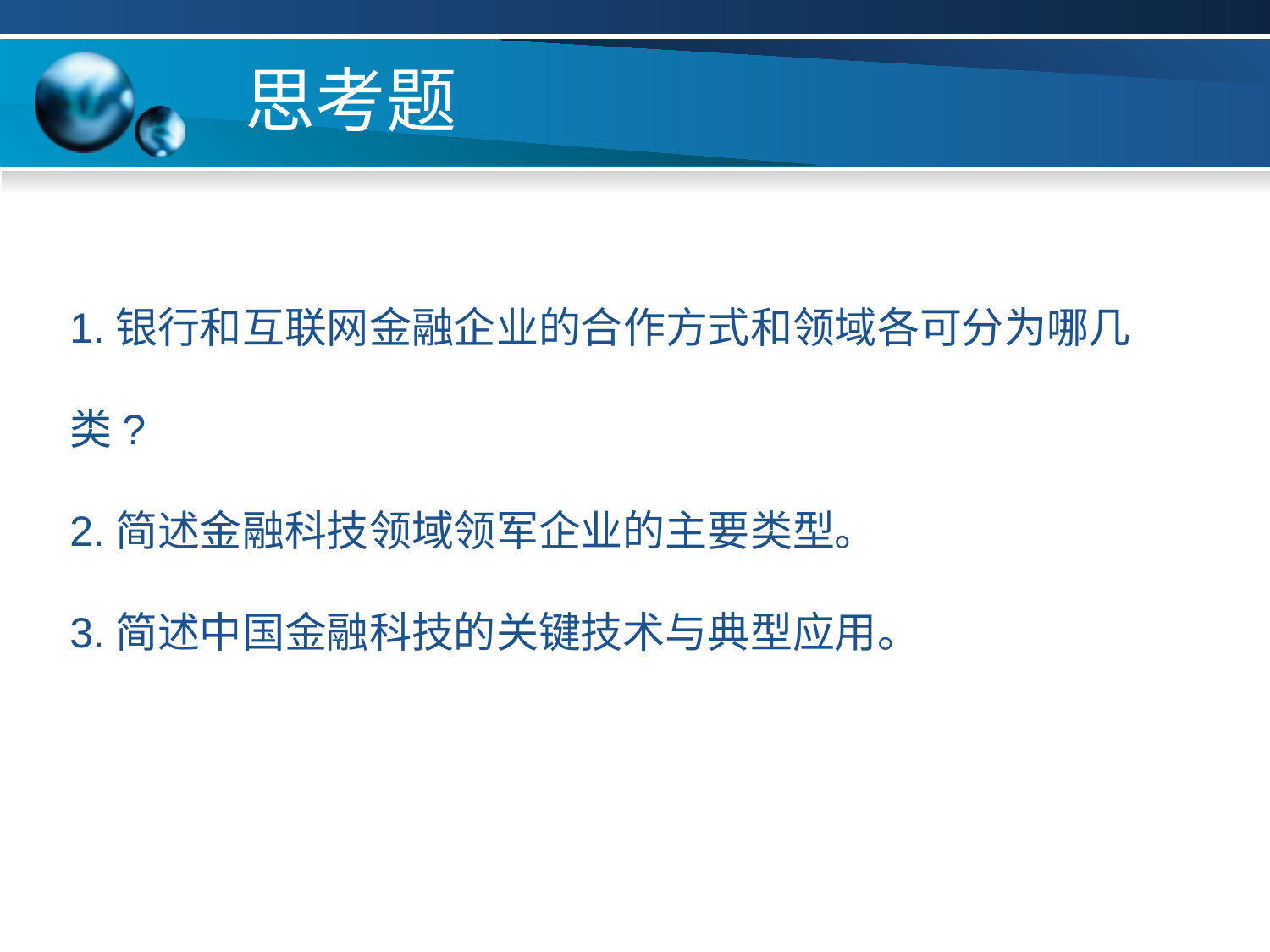

# 思考题
1.银行和互联网金融企业的合作方式和领域各可分为哪几类?
2.简述金融科技领域领军企业的主要类型。
3.简述中国金融科技的关键技术与典型应用。